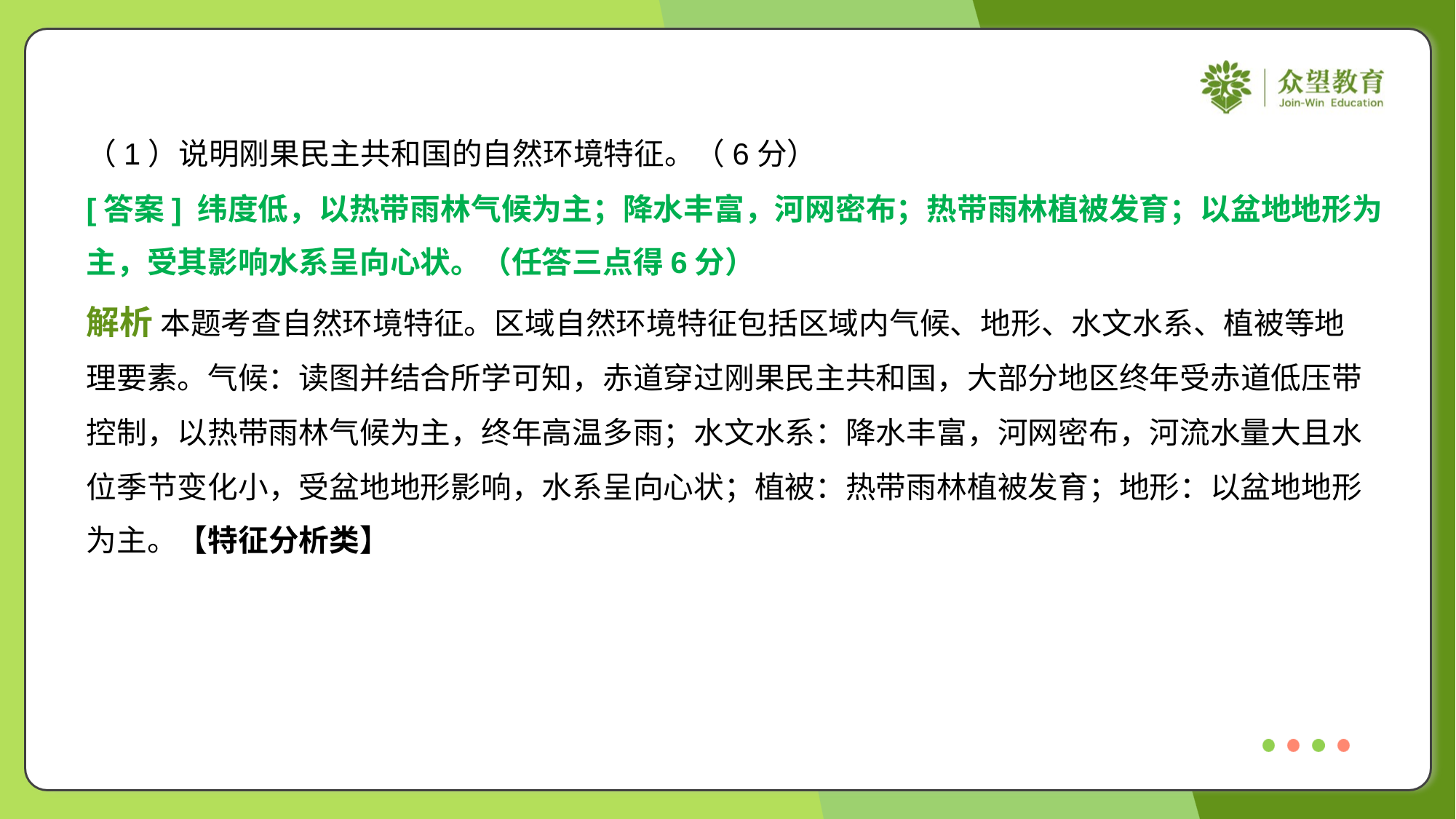

（1）说明刚果民主共和国的自然环境特征。（6分）
[答案] 纬度低，以热带雨林气候为主；降水丰富，河网密布；热带雨林植被发育；以盆地地形为
主，受其影响水系呈向心状。（任答三点得6分）
解析 本题考查自然环境特征。区域自然环境特征包括区域内气候、地形、水文水系、植被等地
理要素。气候：读图并结合所学可知，赤道穿过刚果民主共和国，大部分地区终年受赤道低压带
控制，以热带雨林气候为主，终年高温多雨；水文水系：降水丰富，河网密布，河流水量大且水
位季节变化小，受盆地地形影响，水系呈向心状；植被：热带雨林植被发育；地形：以盆地地形
为主。【特征分析类】